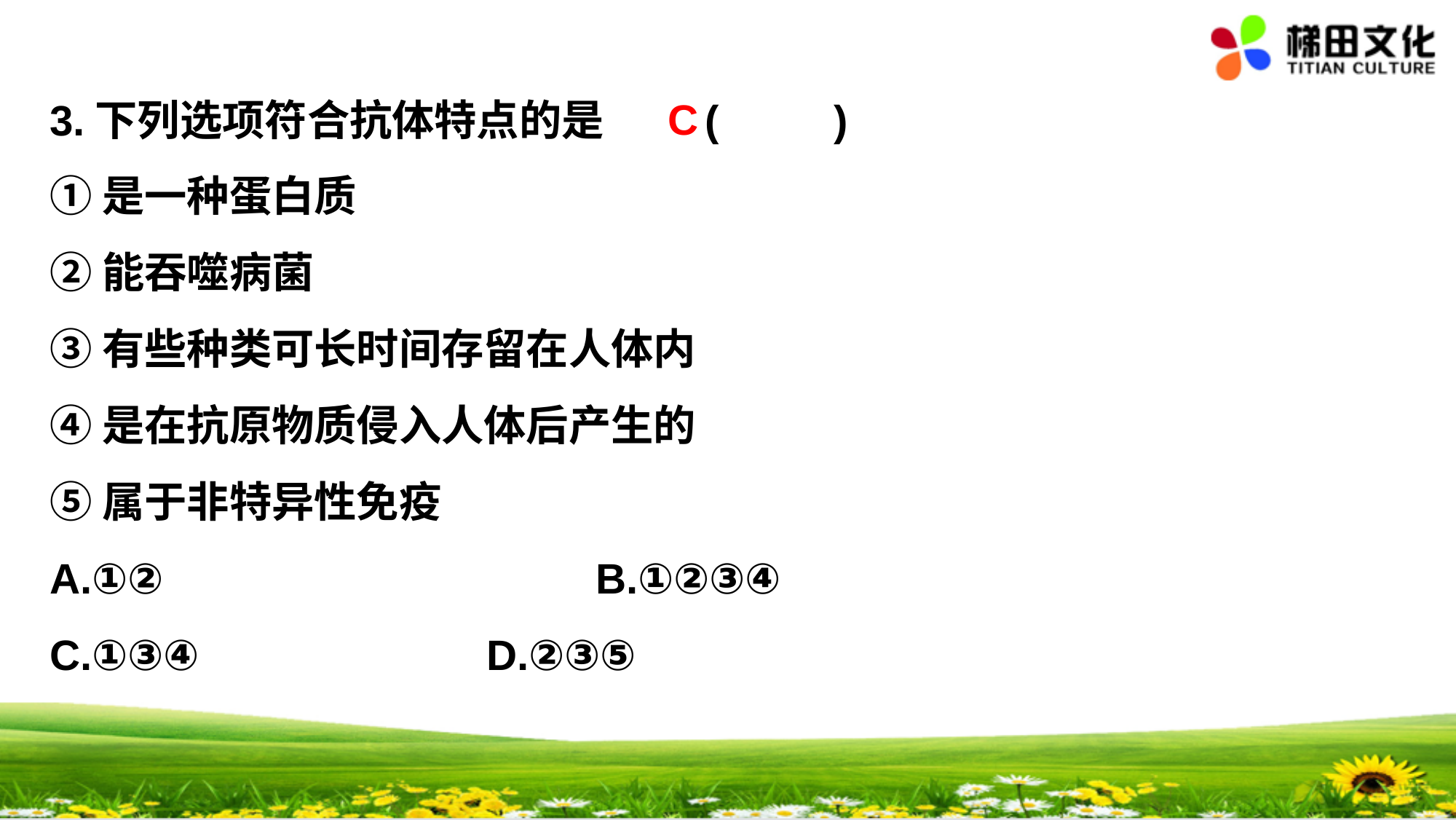

C
3.下列选项符合抗体特点的是	(　 　)
①是一种蛋白质
②能吞噬病菌
③有些种类可长时间存留在人体内
④是在抗原物质侵入人体后产生的
⑤属于非特异性免疫
A.①②	      	 　　　	B.①②③④
C.①③④	 		D.②③⑤